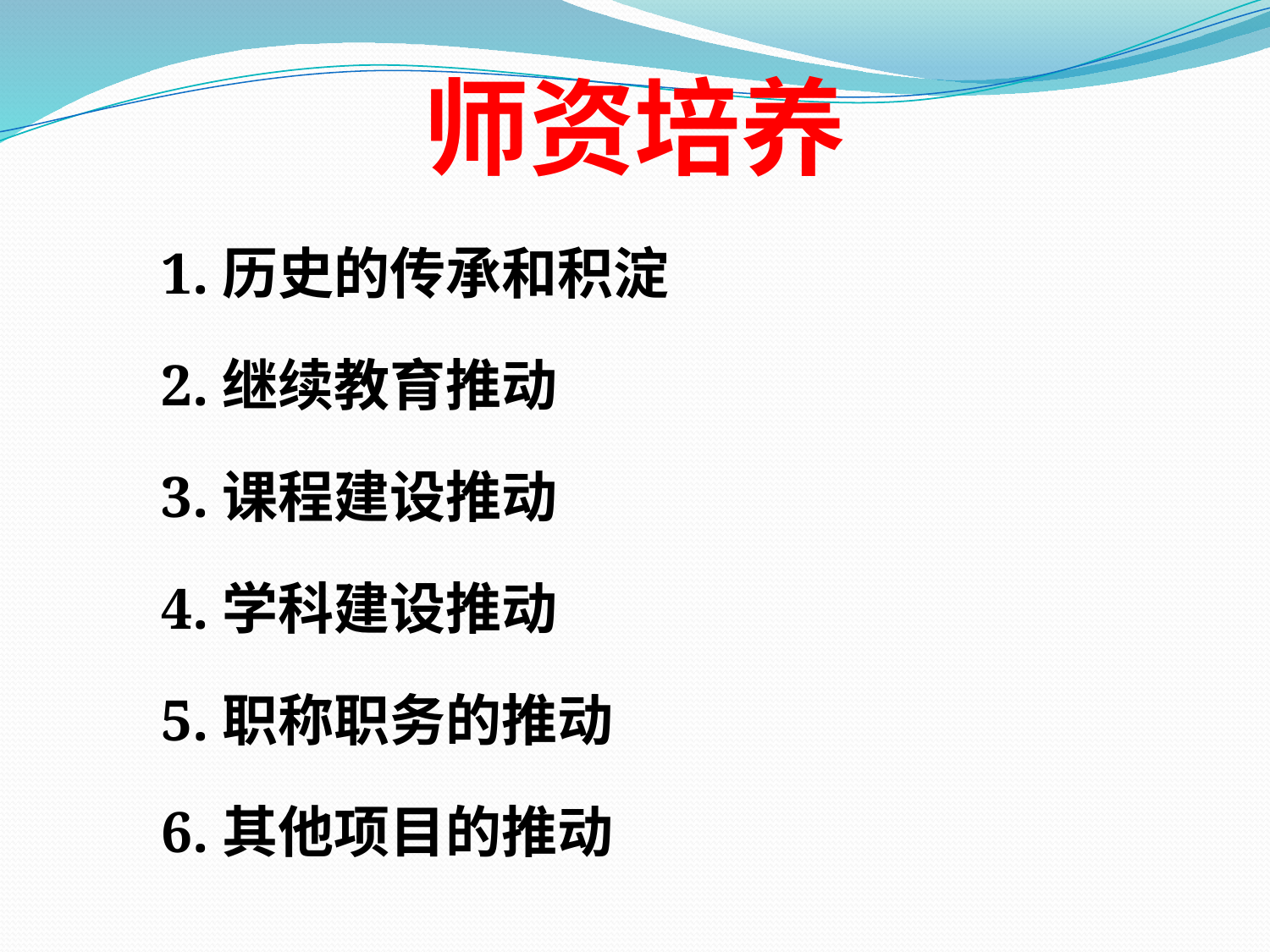

# 师资培养
1.历史的传承和积淀
2.继续教育推动
3.课程建设推动
4.学科建设推动
5.职称职务的推动
6.其他项目的推动